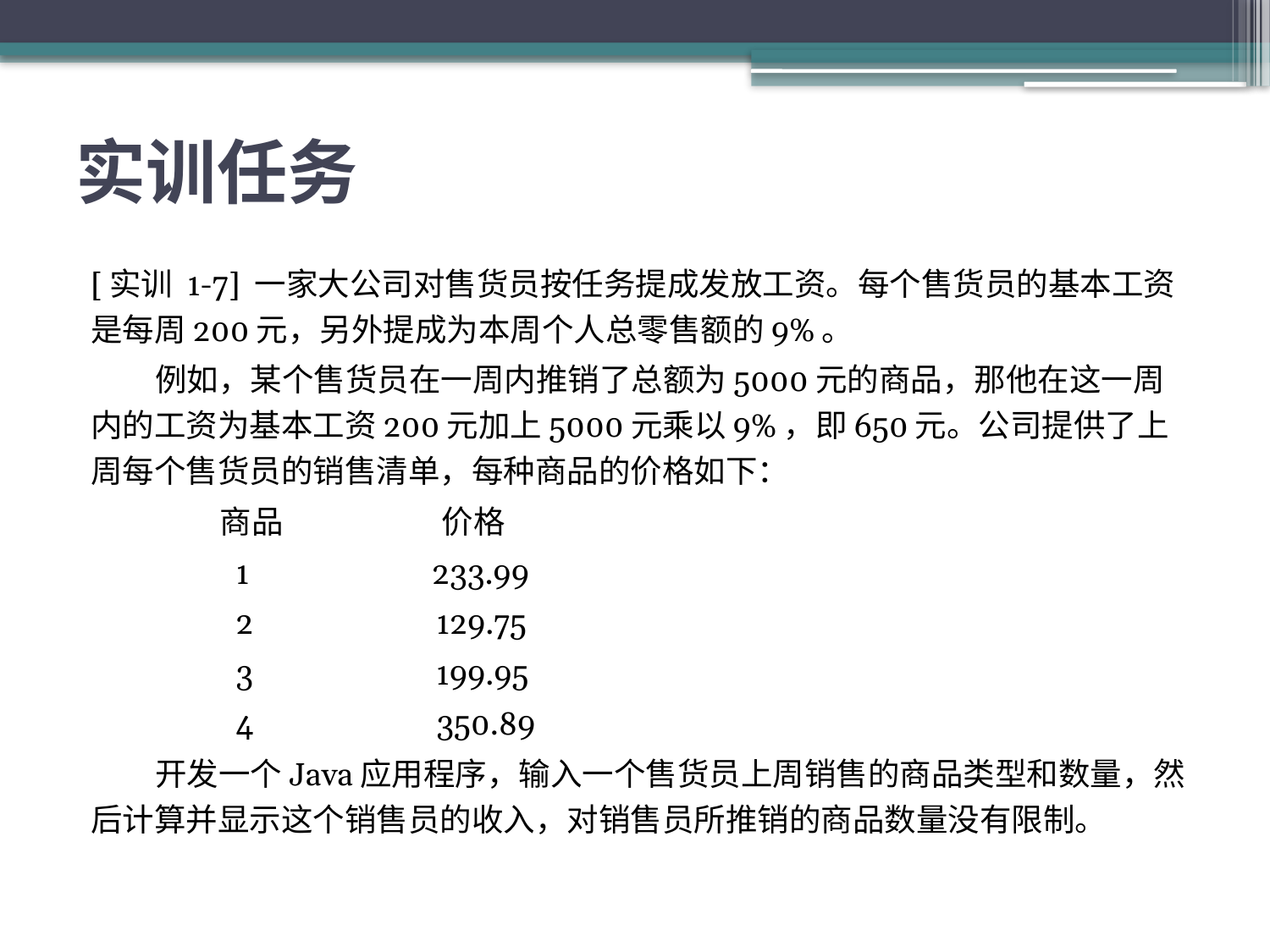

# 实训任务
[实训 1-7] 一家大公司对售货员按任务提成发放工资。每个售货员的基本工资是每周200元，另外提成为本周个人总零售额的9%。
        例如，某个售货员在一周内推销了总额为5000元的商品，那他在这一周内的工资为基本工资200元加上5000元乘以9%，即650元。公司提供了上周每个售货员的销售清单，每种商品的价格如下：
                 商品                      价格
                   1                        233.99
                   2                        129.75
                   3                        199.95
                   4                        350.89
        开发一个Java应用程序，输入一个售货员上周销售的商品类型和数量，然后计算并显示这个销售员的收入，对销售员所推销的商品数量没有限制。